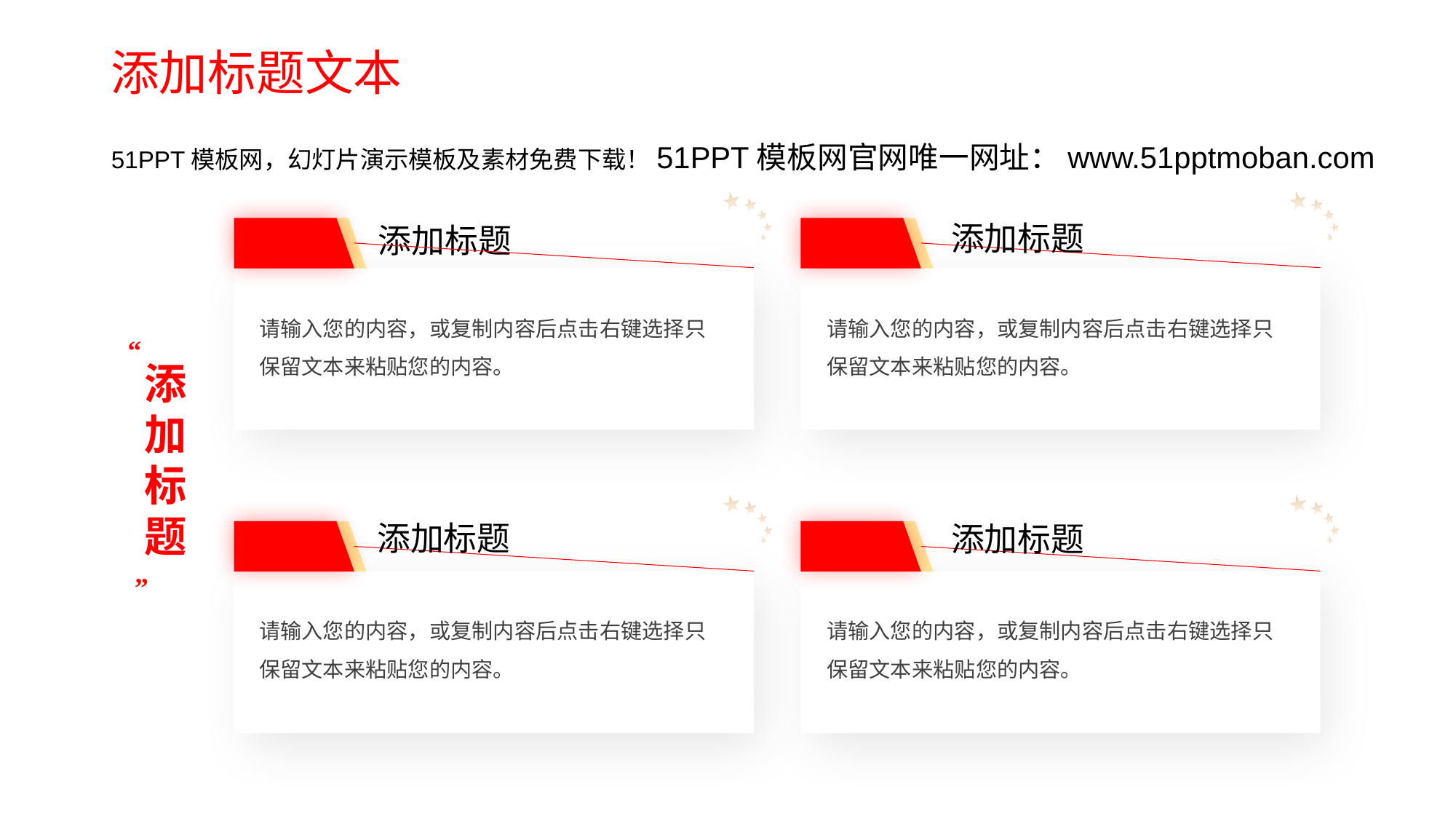

# 添加标题文本
51PPT模板网，幻灯片演示模板及素材免费下载！51PPT模板网官网唯一网址：www.51pptmoban.com

添加标题

添加标题

请输入您的内容，或复制内容后点击右键选择只保留文本来粘贴您的内容。
请输入您的内容，或复制内容后点击右键选择只保留文本来粘贴您的内容。
“
添加标题

添加标题
添加标题

”

请输入您的内容，或复制内容后点击右键选择只保留文本来粘贴您的内容。
请输入您的内容，或复制内容后点击右键选择只保留文本来粘贴您的内容。